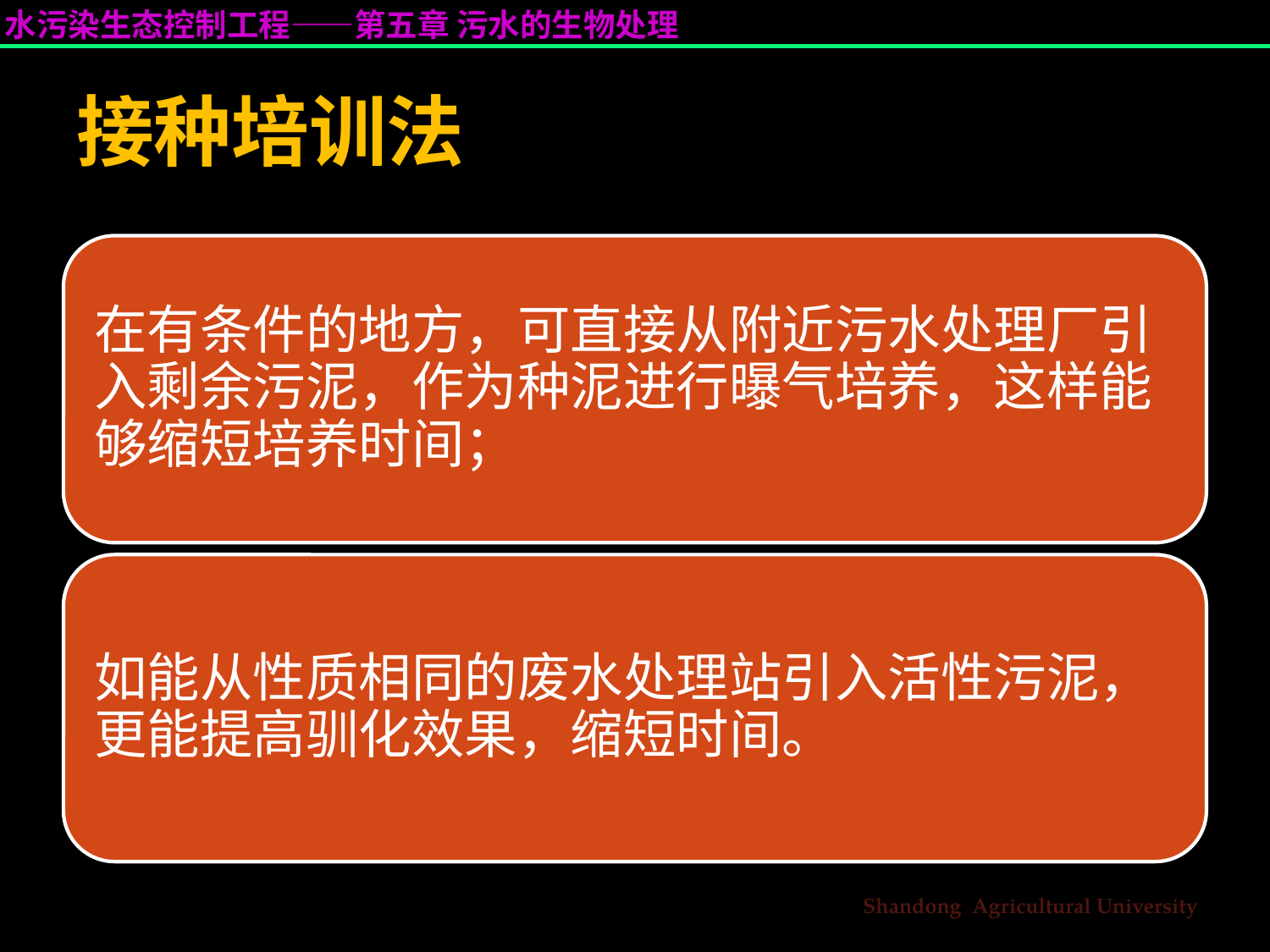

# 接种培训法
在有条件的地方，可直接从附近污水处理厂引入剩余污泥，作为种泥进行曝气培养，这样能够缩短培养时间；
如能从性质相同的废水处理站引入活性污泥，更能提高驯化效果，缩短时间。